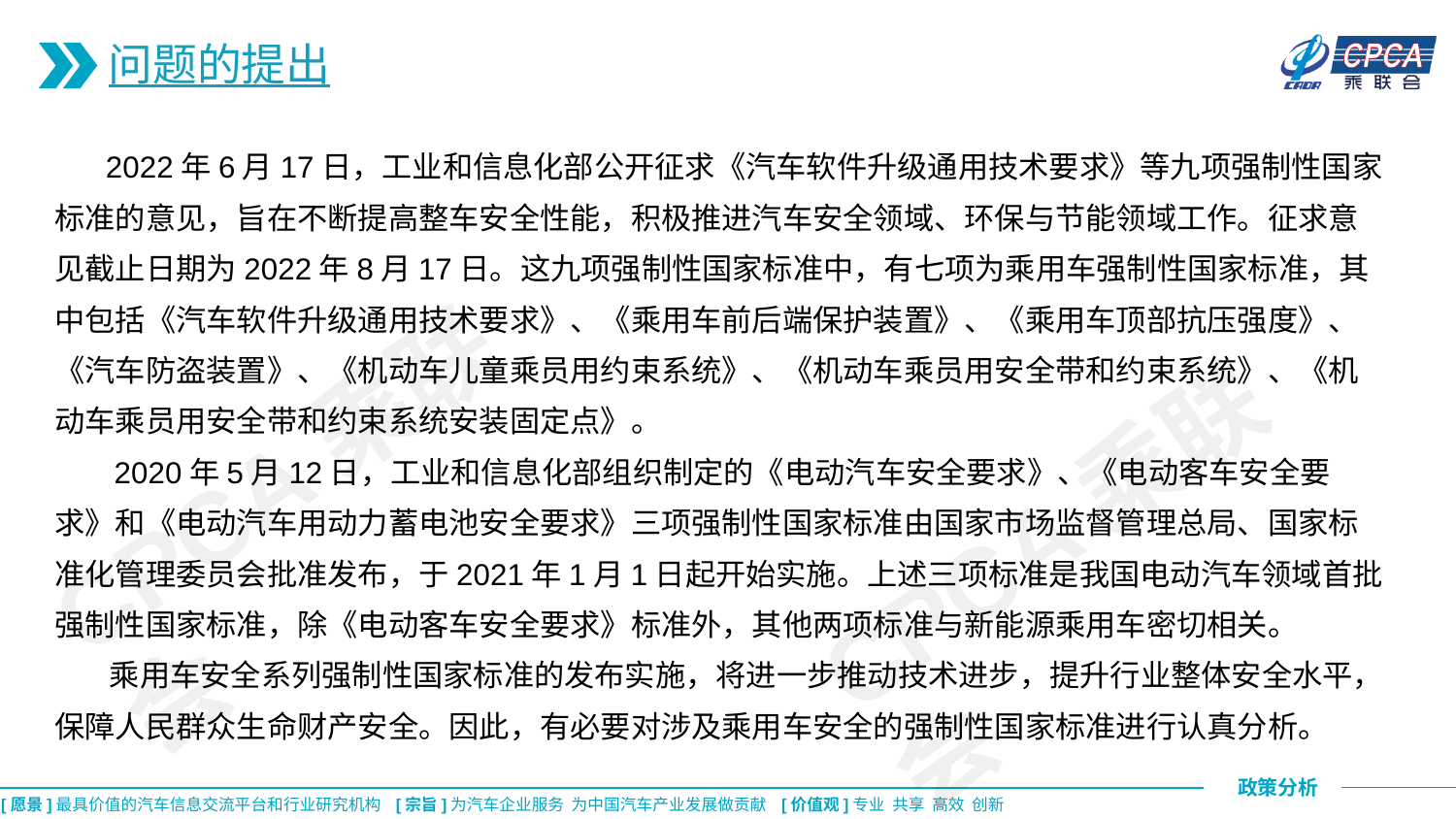

问题的提出
      2022年6月17日，工业和信息化部公开征求《汽车软件升级通用技术要求》等九项强制性国家标准的意见，旨在不断提高整车安全性能，积极推进汽车安全领域、环保与节能领域工作。征求意见截止日期为2022年8月17日。这九项强制性国家标准中，有七项为乘用车强制性国家标准，其中包括《汽车软件升级通用技术要求》、《乘用车前后端保护装置》、《乘用车顶部抗压强度》、《汽车防盗装置》、《机动车儿童乘员用约束系统》、《机动车乘员用安全带和约束系统》、《机动车乘员用安全带和约束系统安装固定点》。
       2020年5月12日，工业和信息化部组织制定的《电动汽车安全要求》、《电动客车安全要求》和《电动汽车用动力蓄电池安全要求》三项强制性国家标准由国家市场监督管理总局、国家标准化管理委员会批准发布，于2021年1月1日起开始实施。上述三项标准是我国电动汽车领域首批强制性国家标准，除《电动客车安全要求》标准外，其他两项标准与新能源乘用车密切相关。
       乘用车安全系列强制性国家标准的发布实施，将进一步推动技术进步，提升行业整体安全水平，保障人民群众生命财产安全。因此，有必要对涉及乘用车安全的强制性国家标准进行认真分析。
CPCA乘联会
CPCA乘联会